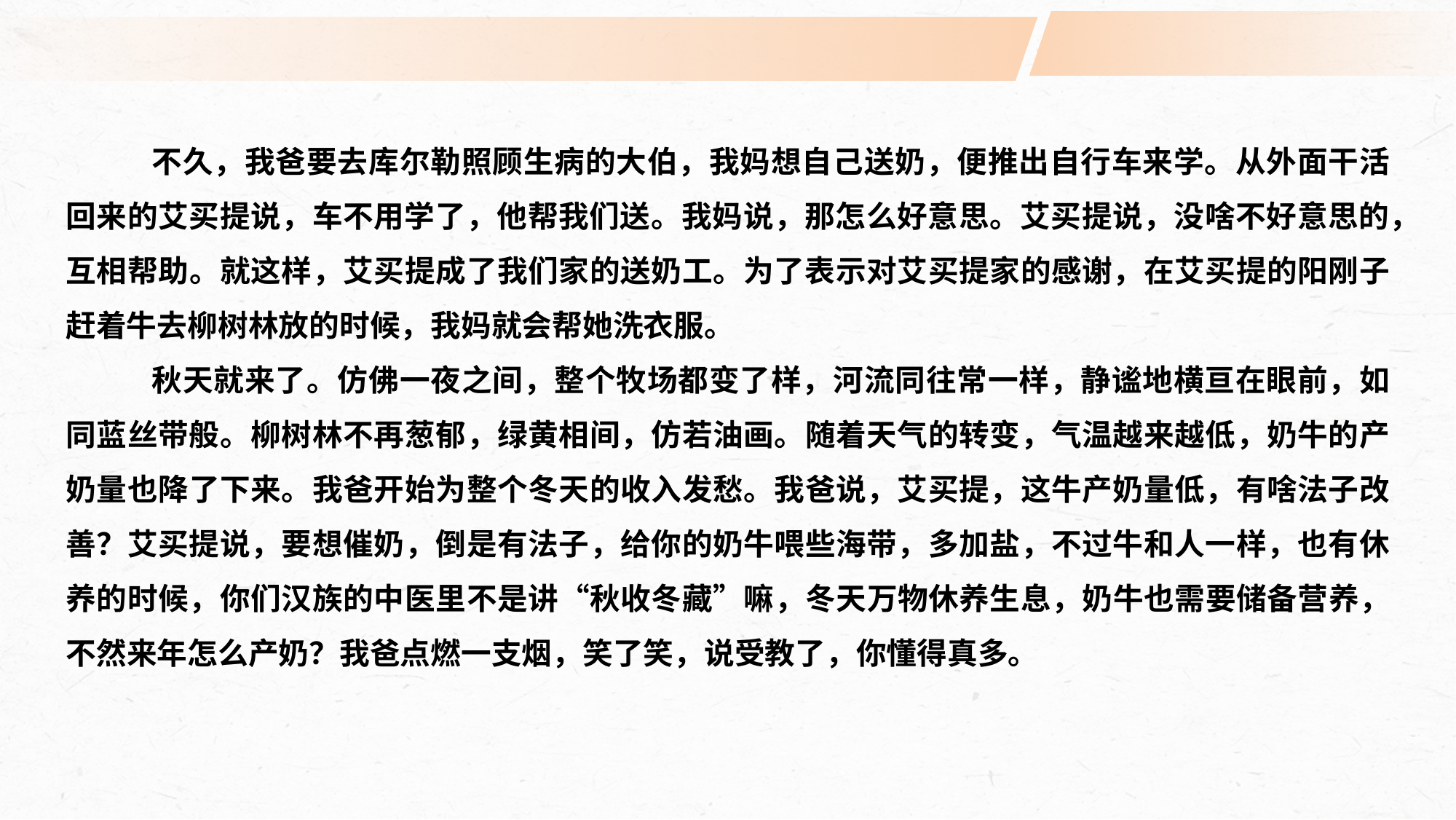

不久，我爸要去库尔勒照顾生病的大伯，我妈想自己送奶，便推出自行车来学。从外面干活回来的艾买提说，车不用学了，他帮我们送。我妈说，那怎么好意思。艾买提说，没啥不好意思的，互相帮助。就这样，艾买提成了我们家的送奶工。为了表示对艾买提家的感谢，在艾买提的阳刚子赶着牛去柳树林放的时候，我妈就会帮她洗衣服。
秋天就来了。仿佛一夜之间，整个牧场都变了样，河流同往常一样，静谧地横亘在眼前，如同蓝丝带般。柳树林不再葱郁，绿黄相间，仿若油画。随着天气的转变，气温越来越低，奶牛的产奶量也降了下来。我爸开始为整个冬天的收入发愁。我爸说，艾买提，这牛产奶量低，有啥法子改善？艾买提说，要想催奶，倒是有法子，给你的奶牛喂些海带，多加盐，不过牛和人一样，也有休养的时候，你们汉族的中医里不是讲“秋收冬藏”嘛，冬天万物休养生息，奶牛也需要储备营养，不然来年怎么产奶？我爸点燃一支烟，笑了笑，说受教了，你懂得真多。